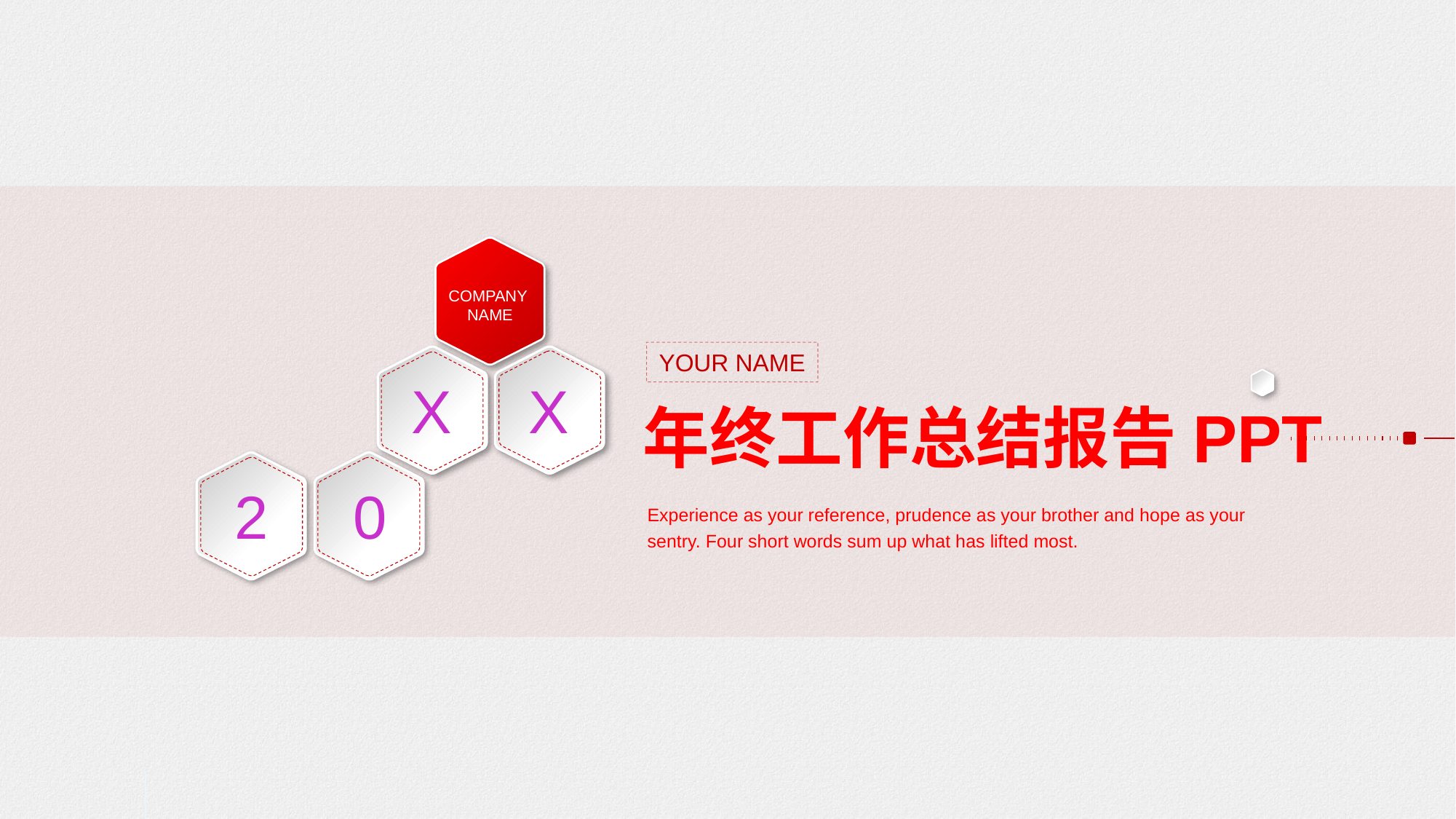

COMPANY
NAME
YOUR NAME

X
X

年终工作总结报告PPT

2
0
Experience as your reference, prudence as your brother and hope as your sentry. Four short words sum up what has lifted most.